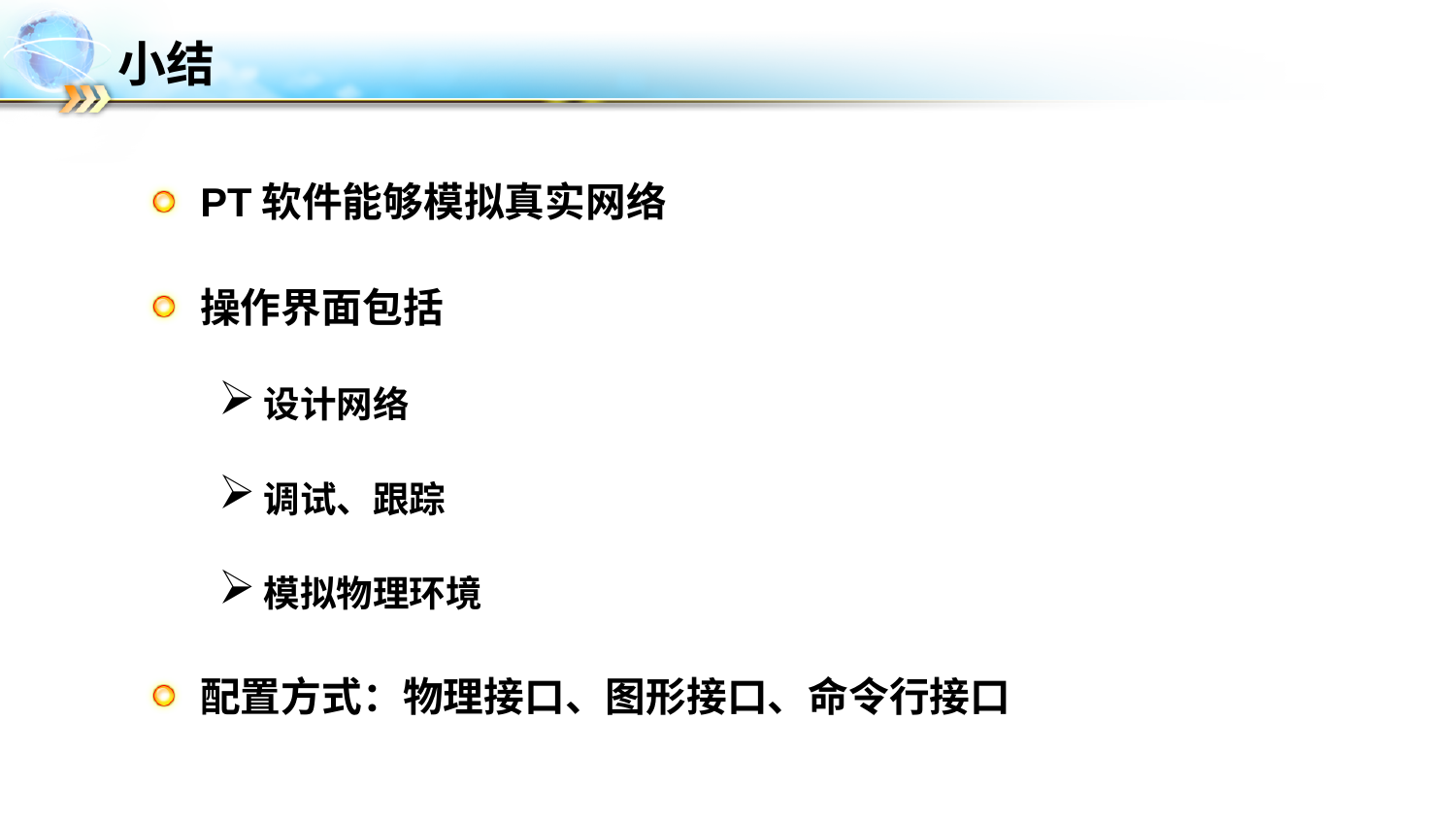

# 小结
PT软件能够模拟真实网络
操作界面包括
设计网络
调试、跟踪
模拟物理环境
配置方式：物理接口、图形接口、命令行接口